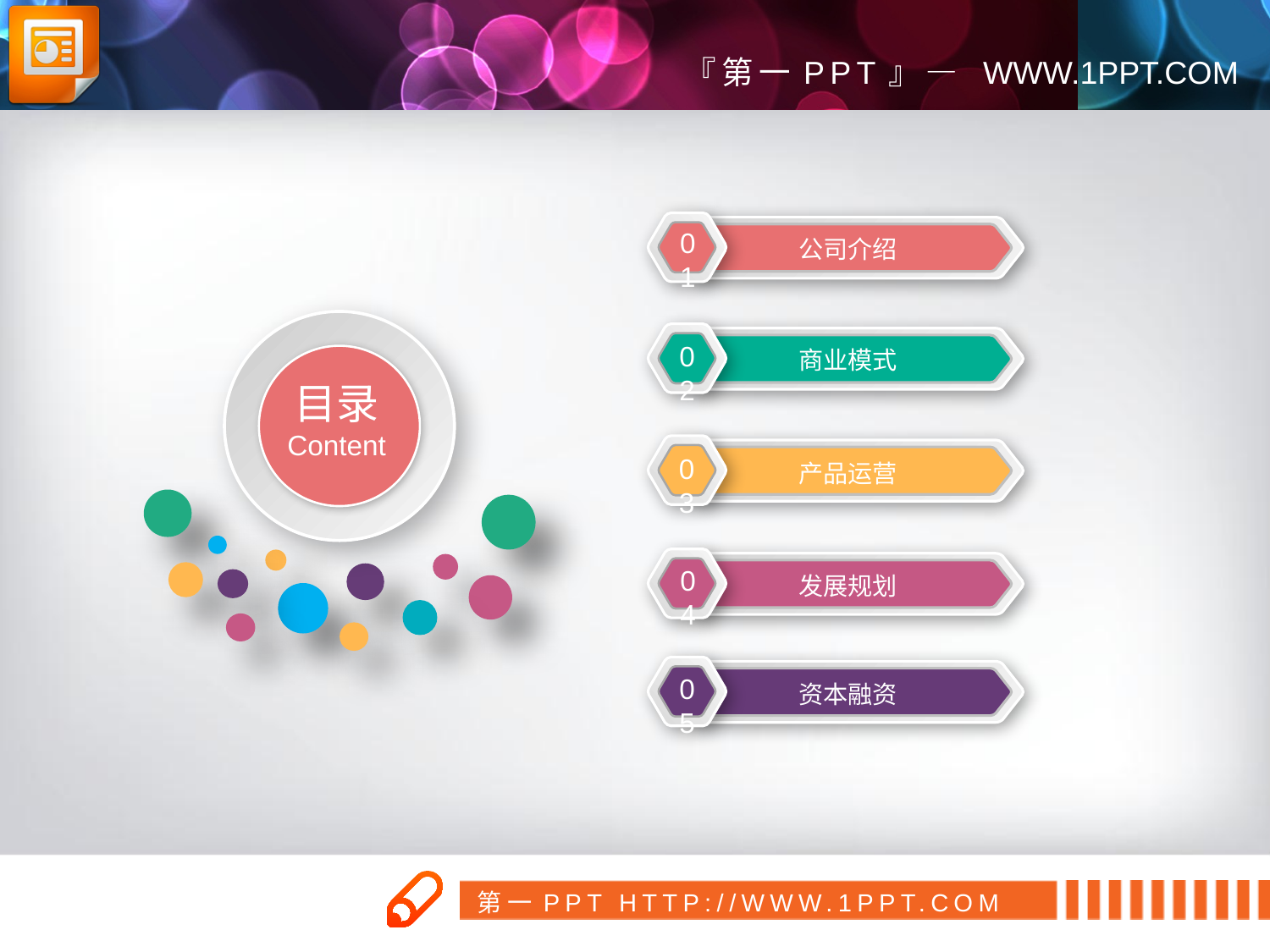

01

公司介绍

目录
Content

02

商业模式

03

产品运营

04

发展规划

05

资本融资